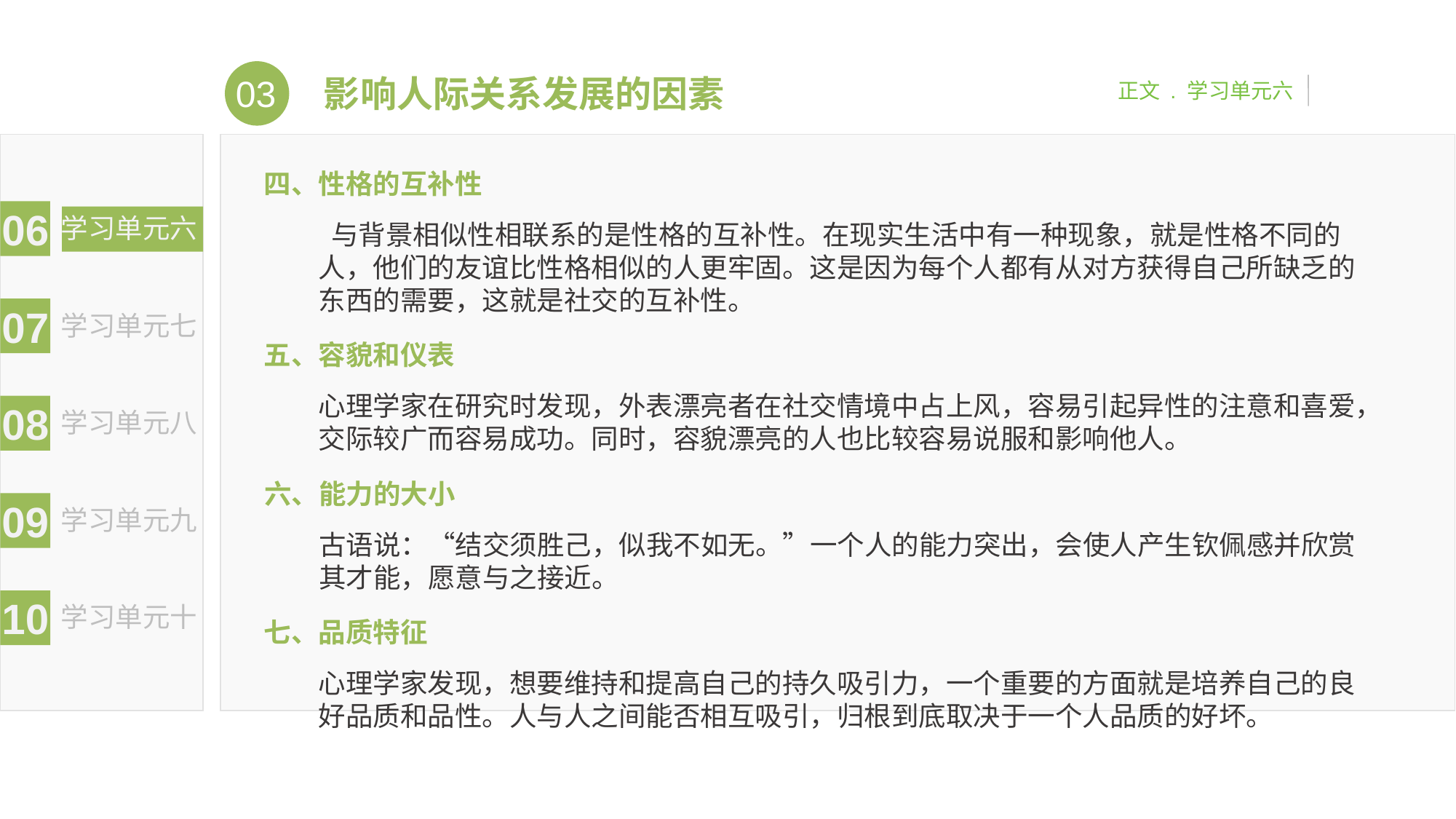

03
正文 . 学习单元六
影响人际关系发展的因素

06

学习单元六

07

学习单元七
08

学习单元八
09

学习单元九
10

学习单元十

四、性格的互补性
 与背景相似性相联系的是性格的互补性。在现实生活中有一种现象，就是性格不同的人，他们的友谊比性格相似的人更牢固。这是因为每个人都有从对方获得自己所缺乏的东西的需要，这就是社交的互补性。
五、容貌和仪表
心理学家在研究时发现，外表漂亮者在社交情境中占上风，容易引起异性的注意和喜爱，交际较广而容易成功。同时，容貌漂亮的人也比较容易说服和影响他人。
六、能力的大小
古语说：“结交须胜己，似我不如无。”一个人的能力突出，会使人产生钦佩感并欣赏其才能，愿意与之接近。
七、品质特征
心理学家发现，想要维持和提高自己的持久吸引力，一个重要的方面就是培养自己的良好品质和品性。人与人之间能否相互吸引，归根到底取决于一个人品质的好坏。